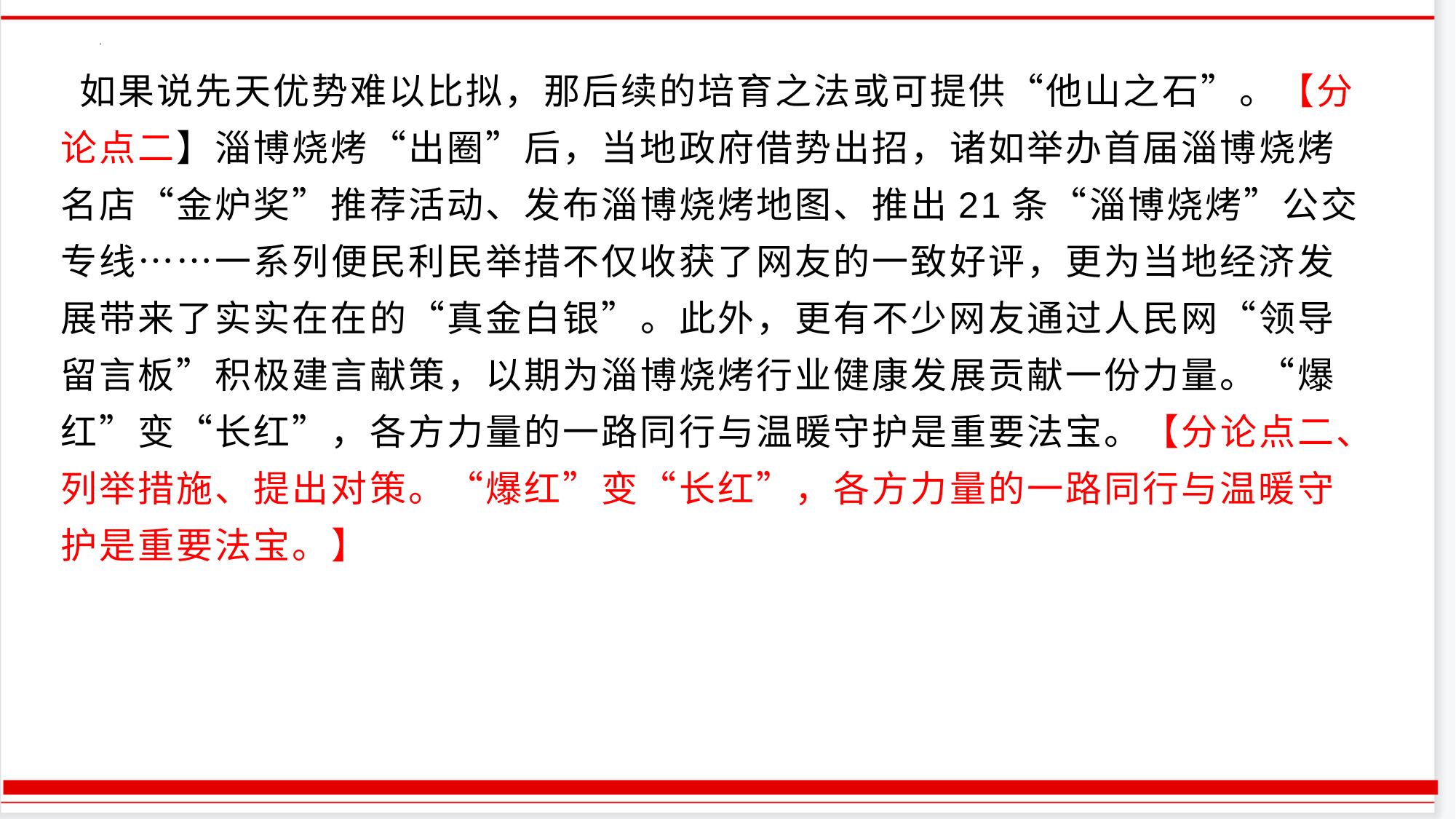

如果说先天优势难以比拟，那后续的培育之法或可提供“他山之石”。【分论点二】淄博烧烤“出圈”后，当地政府借势出招，诸如举办首届淄博烧烤名店“金炉奖”推荐活动、发布淄博烧烤地图、推出21条“淄博烧烤”公交专线……一系列便民利民举措不仅收获了网友的一致好评，更为当地经济发展带来了实实在在的“真金白银”。此外，更有不少网友通过人民网“领导留言板”积极建言献策，以期为淄博烧烤行业健康发展贡献一份力量。“爆红”变“长红”，各方力量的一路同行与温暖守护是重要法宝。【分论点二、列举措施、提出对策。“爆红”变“长红”，各方力量的一路同行与温暖守护是重要法宝。】